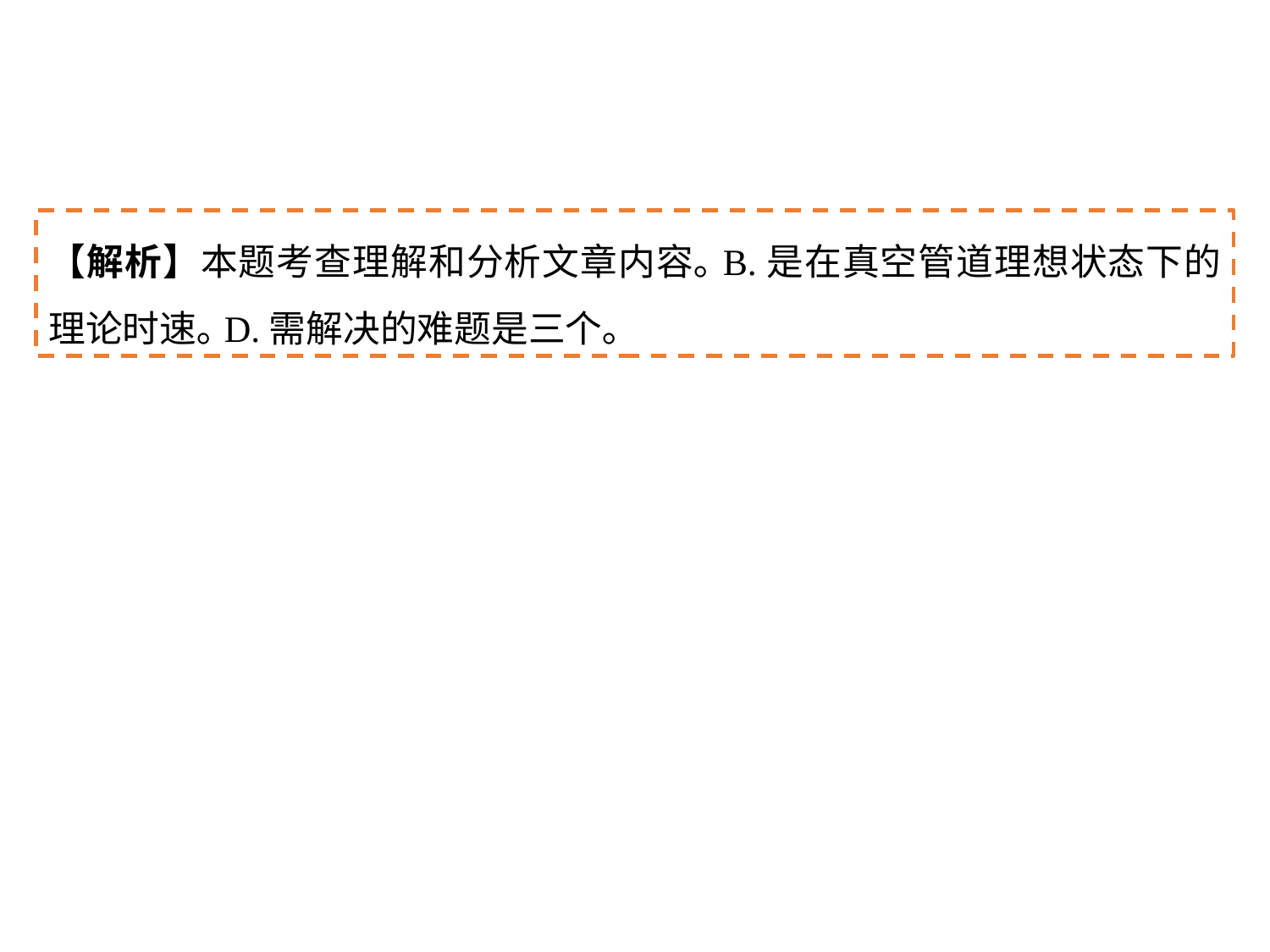

【解析】本题考查理解和分析文章内容｡B.是在真空管道理想状态下的理论时速｡D.需解决的难题是三个｡